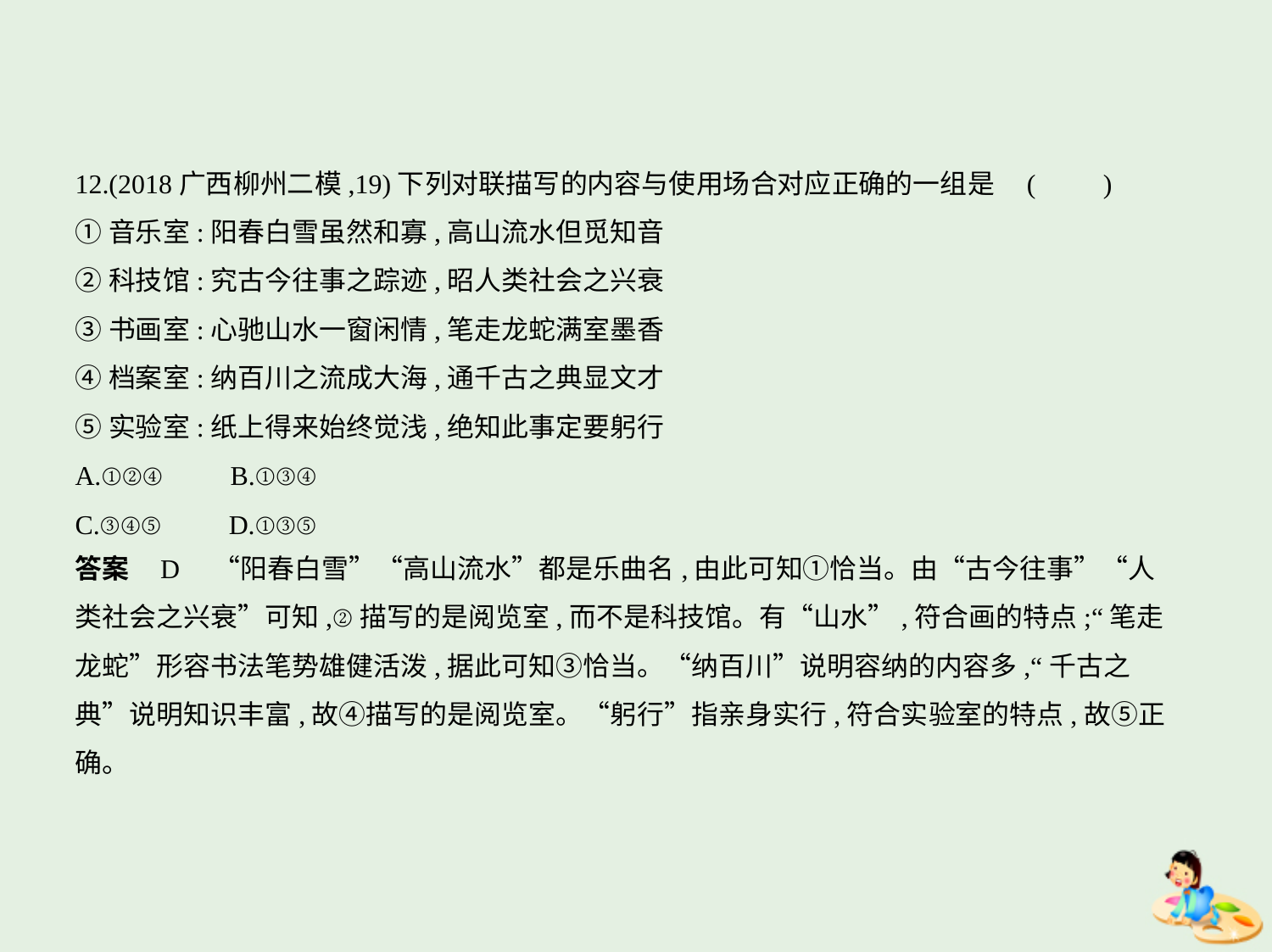

12.(2018广西柳州二模,19)下列对联描写的内容与使用场合对应正确的一组是 (　　)
①音乐室:阳春白雪虽然和寡,高山流水但觅知音
②科技馆:究古今往事之踪迹,昭人类社会之兴衰
③书画室:心驰山水一窗闲情,笔走龙蛇满室墨香
④档案室:纳百川之流成大海,通千古之典显文才
⑤实验室:纸上得来始终觉浅,绝知此事定要躬行
A.①②④　　B.①③④
C.③④⑤　　D.①③⑤
答案    D　“阳春白雪”“高山流水”都是乐曲名,由此可知①恰当。由“古今往事”“人
类社会之兴衰”可知,②描写的是阅览室,而不是科技馆。有“山水”,符合画的特点;“笔走
龙蛇”形容书法笔势雄健活泼,据此可知③恰当。“纳百川”说明容纳的内容多,“千古之
典”说明知识丰富,故④描写的是阅览室。“躬行”指亲身实行,符合实验室的特点,故⑤正
确。